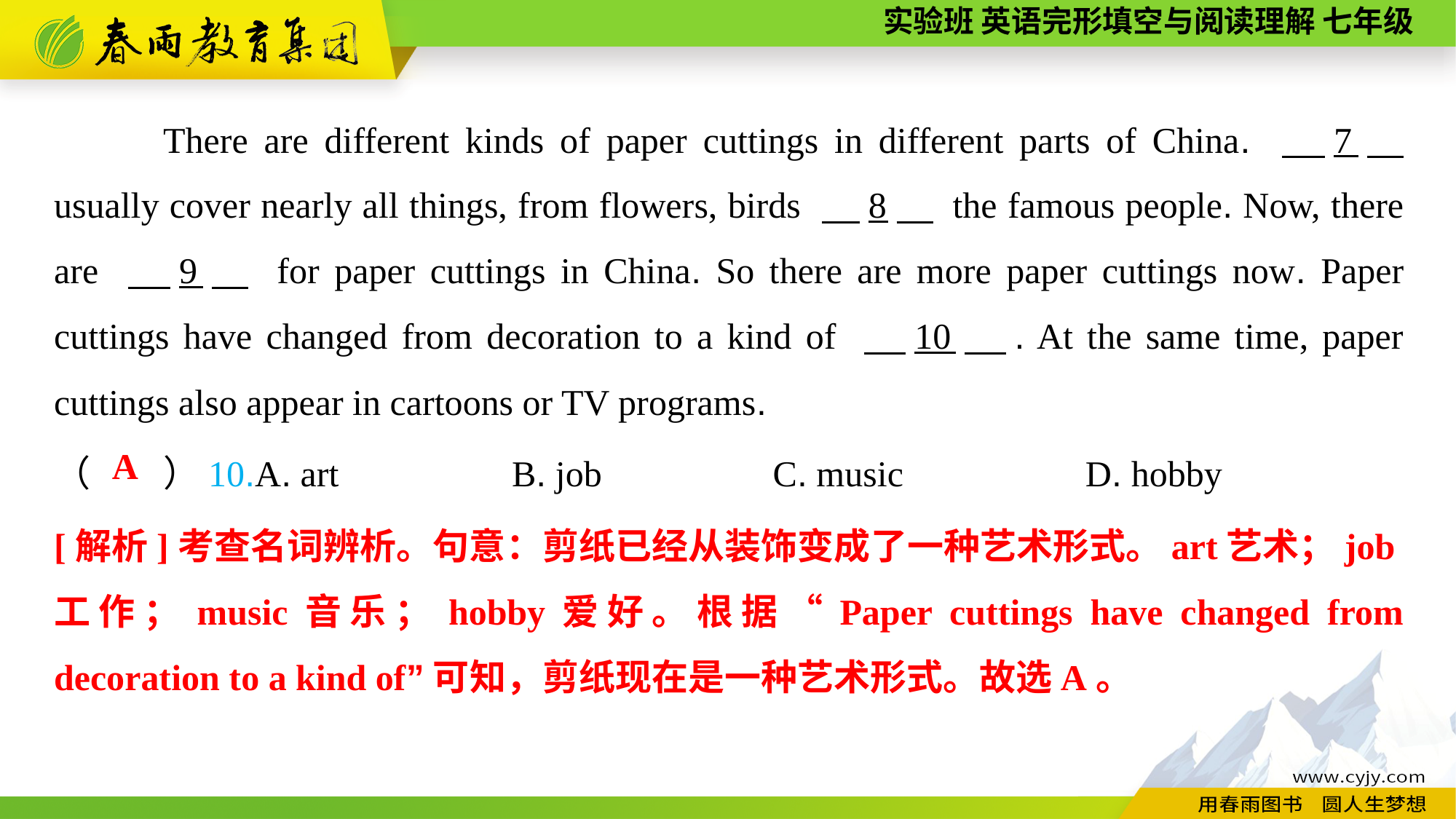

There are different kinds of paper cuttings in different parts of China. 　7　 usually cover nearly all things, from flowers, birds 　8　 the famous people. Now, there are 　9　 for paper cuttings in China. So there are more paper cuttings now. Paper cuttings have changed from decoration to a kind of 　10　. At the same time, paper cuttings also appear in cartoons or TV programs.
（　　）10.A. art                   B. job	       C. music                    D. hobby
A
[解析]考查名词辨析。句意：剪纸已经从装饰变成了一种艺术形式。art艺术；job工作；music音乐；hobby爱好。根据“Paper cuttings have changed from decoration to a kind of”可知，剪纸现在是一种艺术形式。故选A。